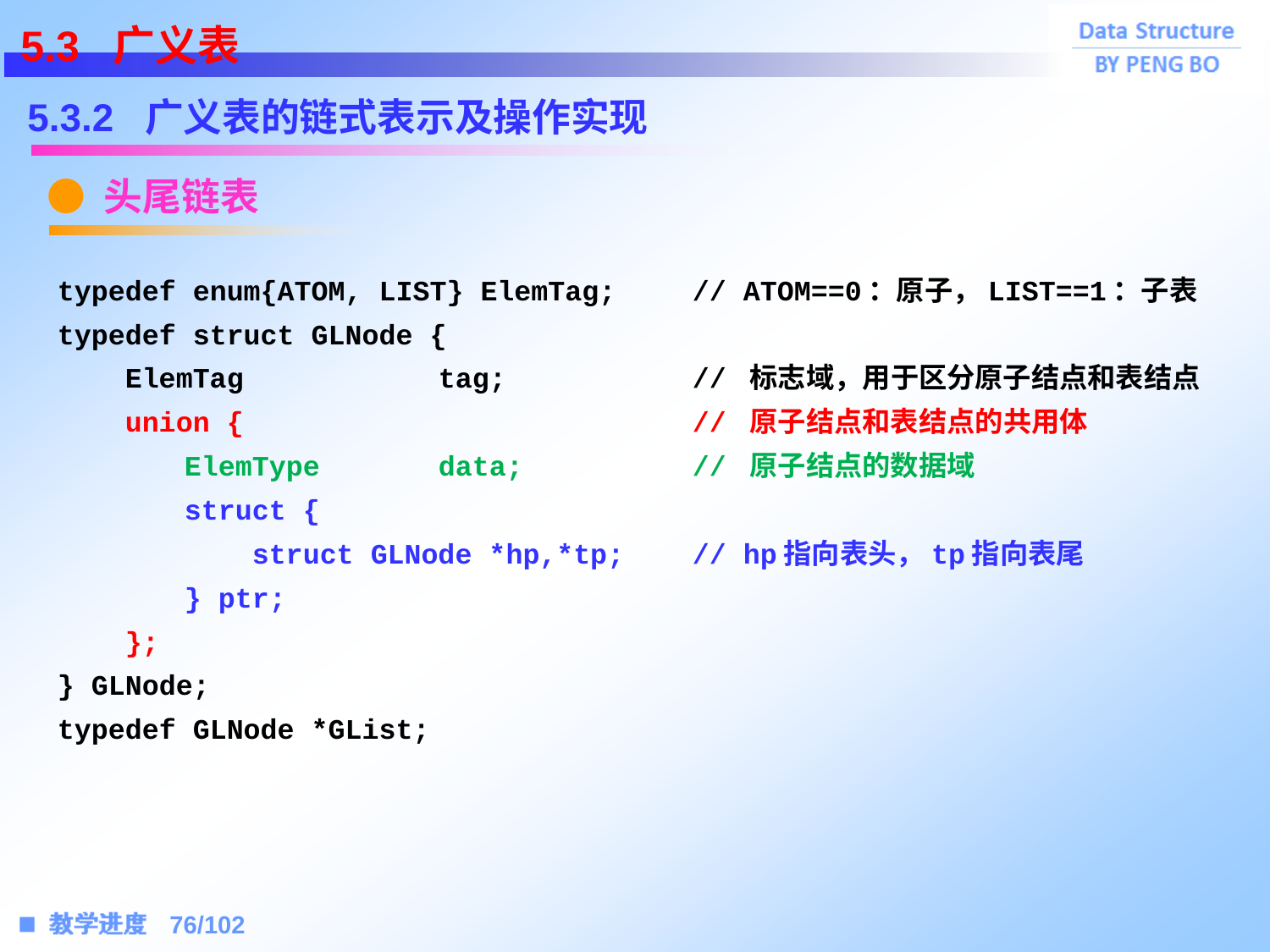

5.3  广义表

5.3.2  广义表的链式表示及操作实现

● 头尾链表

typedef enum{ATOM, LIST} ElemTag;	// ATOM==0：原子，LIST==1：子表
typedef struct GLNode {
    ElemTag  	 	tag;   		// 标志域，用于区分原子结点和表结点
    union {    			// 原子结点和表结点的共用体
    	ElemType	data;		// 原子结点的数据域
    	struct {
	    struct GLNode *hp,*tp;	// hp指向表头，tp指向表尾
    	} ptr;
    };
} GLNode;
typedef GLNode *GList;